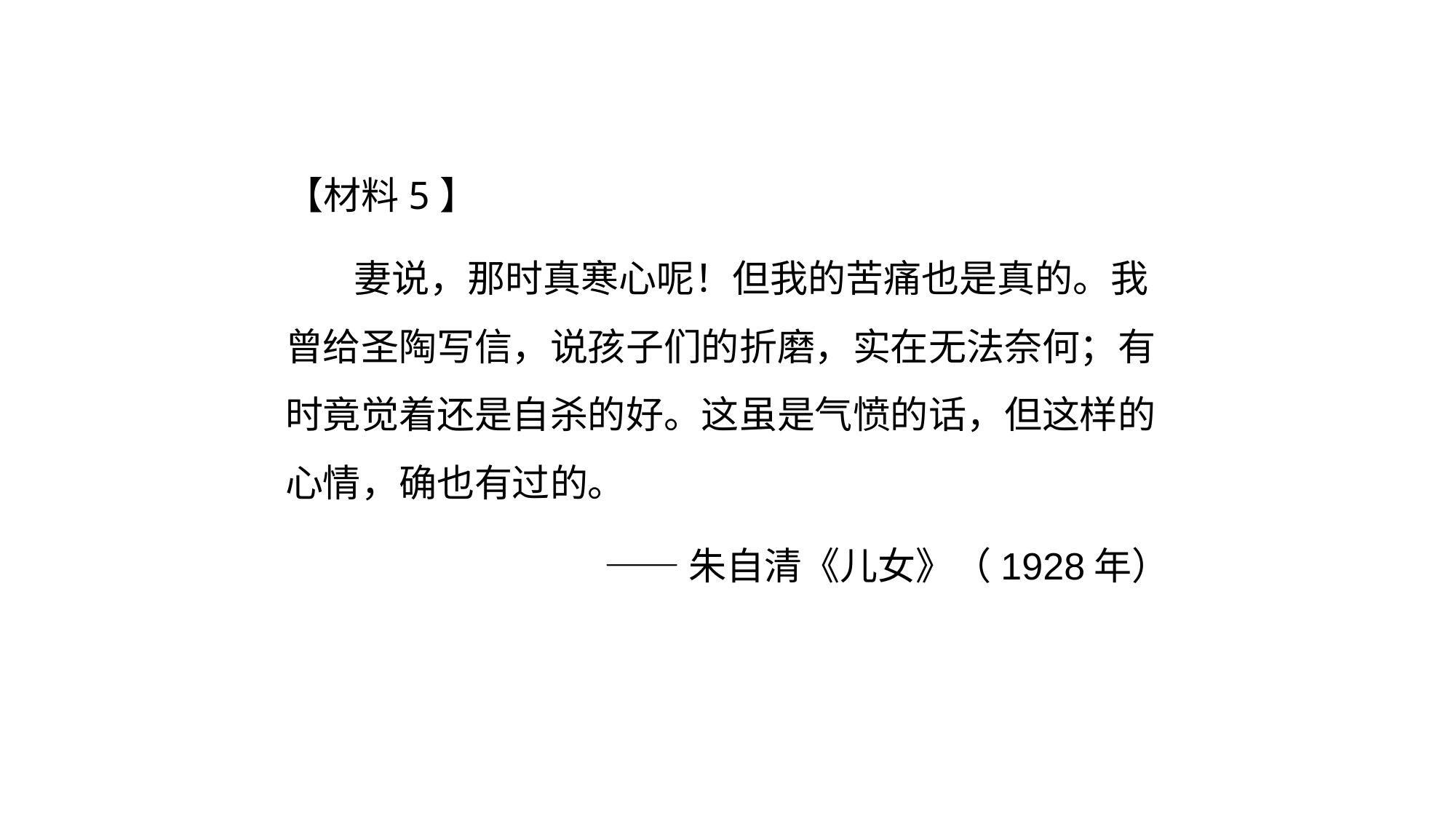

【材料5】
妻说，那时真寒心呢！但我的苦痛也是真的。我曾给圣陶写信，说孩子们的折磨，实在无法奈何；有时竟觉着还是自杀的好。这虽是气愤的话，但这样的心情，确也有过的。
——朱自清《儿女》（1928年）